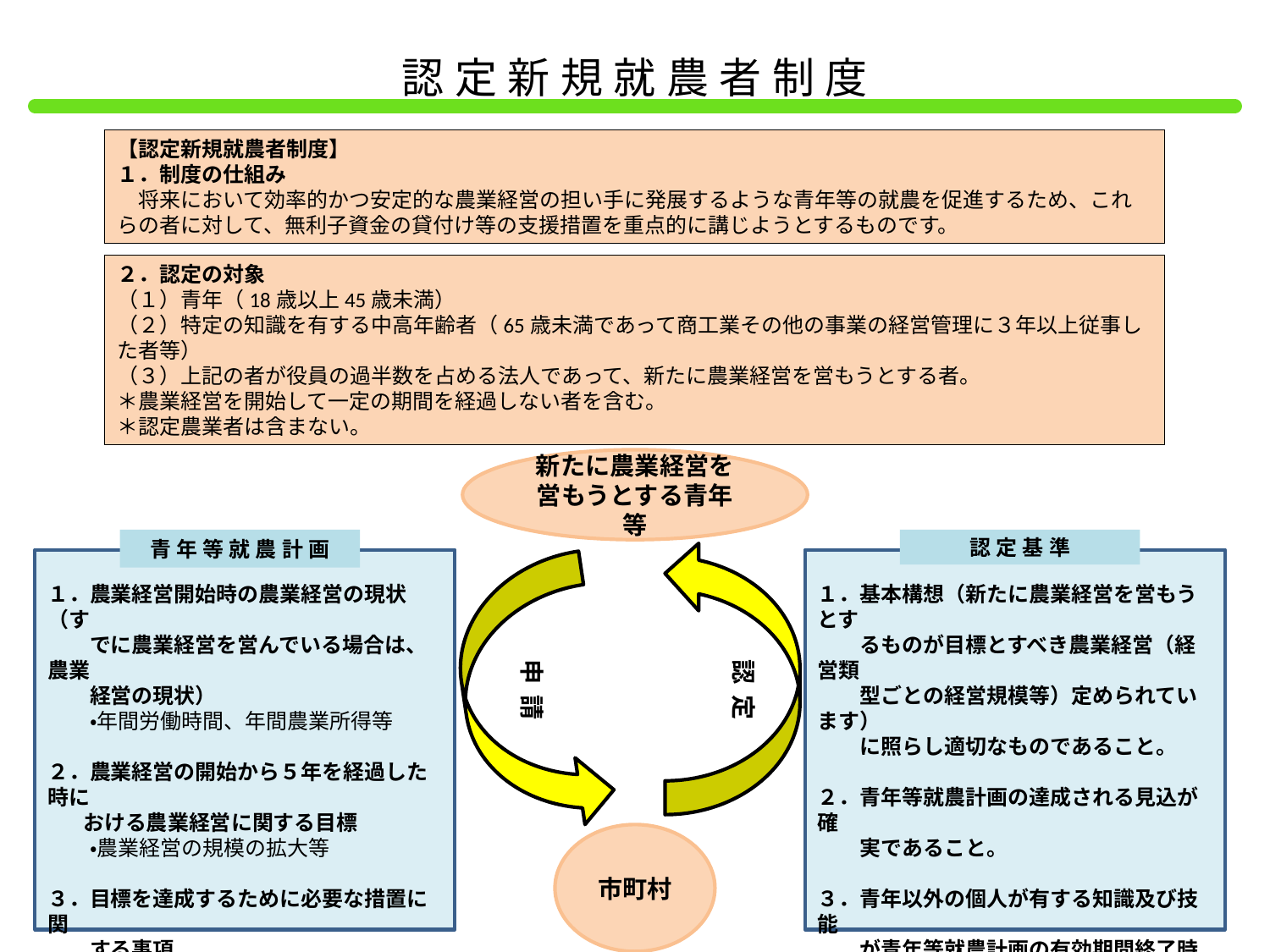

認定新規就農者制度
【認定新規就農者制度】
１．制度の仕組み
　将来において効率的かつ安定的な農業経営の担い手に発展するような青年等の就農を促進するため、これらの者に対して、無利子資金の貸付け等の支援措置を重点的に講じようとするものです。
２．認定の対象
（１）青年（18歳以上45歳未満）
（２）特定の知識を有する中高年齢者（65歳未満であって商工業その他の事業の経営管理に３年以上従事した者等）
（３）上記の者が役員の過半数を占める法人であって、新たに農業経営を営もうとする者。
＊農業経営を開始して一定の期間を経過しない者を含む。
＊認定農業者は含まない。
新たに農業経営を
営もうとする青年等
青年等就農計画
認定基準

１．農業経営開始時の農業経営の現状（す
　　でに農業経営を営んでいる場合は、農業
　　経営の現状）
　　・年間労働時間、年間農業所得等

２．農業経営の開始から５年を経過した時に
　   おける農業経営に関する目標
　　・農業経営の規模の拡大等

３．目標を達成するために必要な措置に関
　　する事項
　　・施設の設置、機械の購入等
等を記入

１．基本構想（新たに農業経営を営もうとす
　　るものが目標とすべき農業経営（経営類
　　型ごとの経営規模等）定められています）
　　に照らし適切なものであること。

２．青年等就農計画の達成される見込が確
　　実であること。

３．青年以外の個人が有する知識及び技能
　　が青年等就農計画の有効期間終了時に
      おける農業経営の目標を達成するため
      に適切なものであること。

申請
認定
市町村